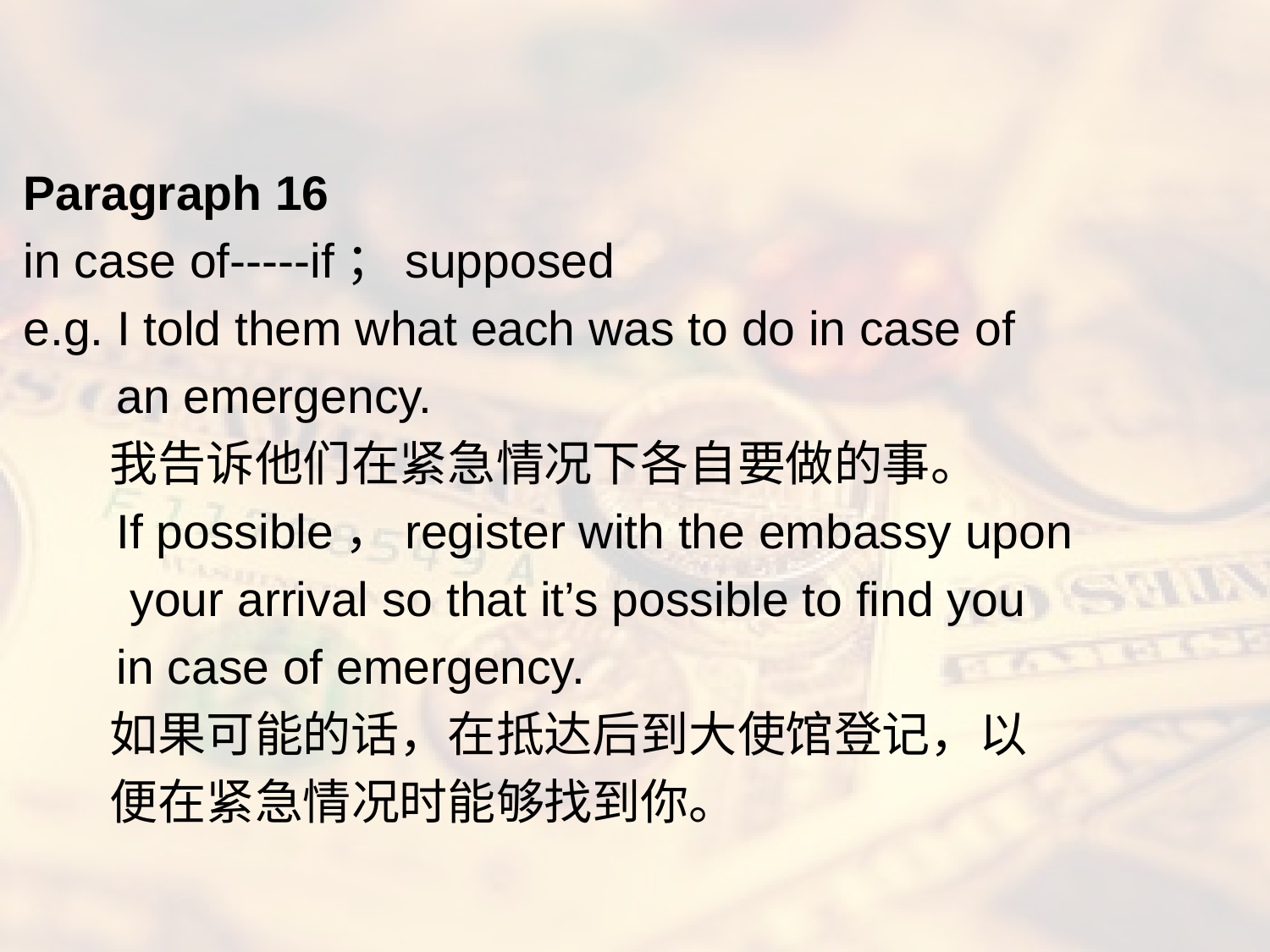

#
Paragraph 16
in case of-----if；supposed
e.g. I told them what each was to do in case of
       an emergency.
       我告诉他们在紧急情况下各自要做的事。
       If possible，register with the embassy upon
        your arrival so that it’s possible to find you
       in case of emergency.
       如果可能的话，在抵达后到大使馆登记，以
       便在紧急情况时能够找到你。